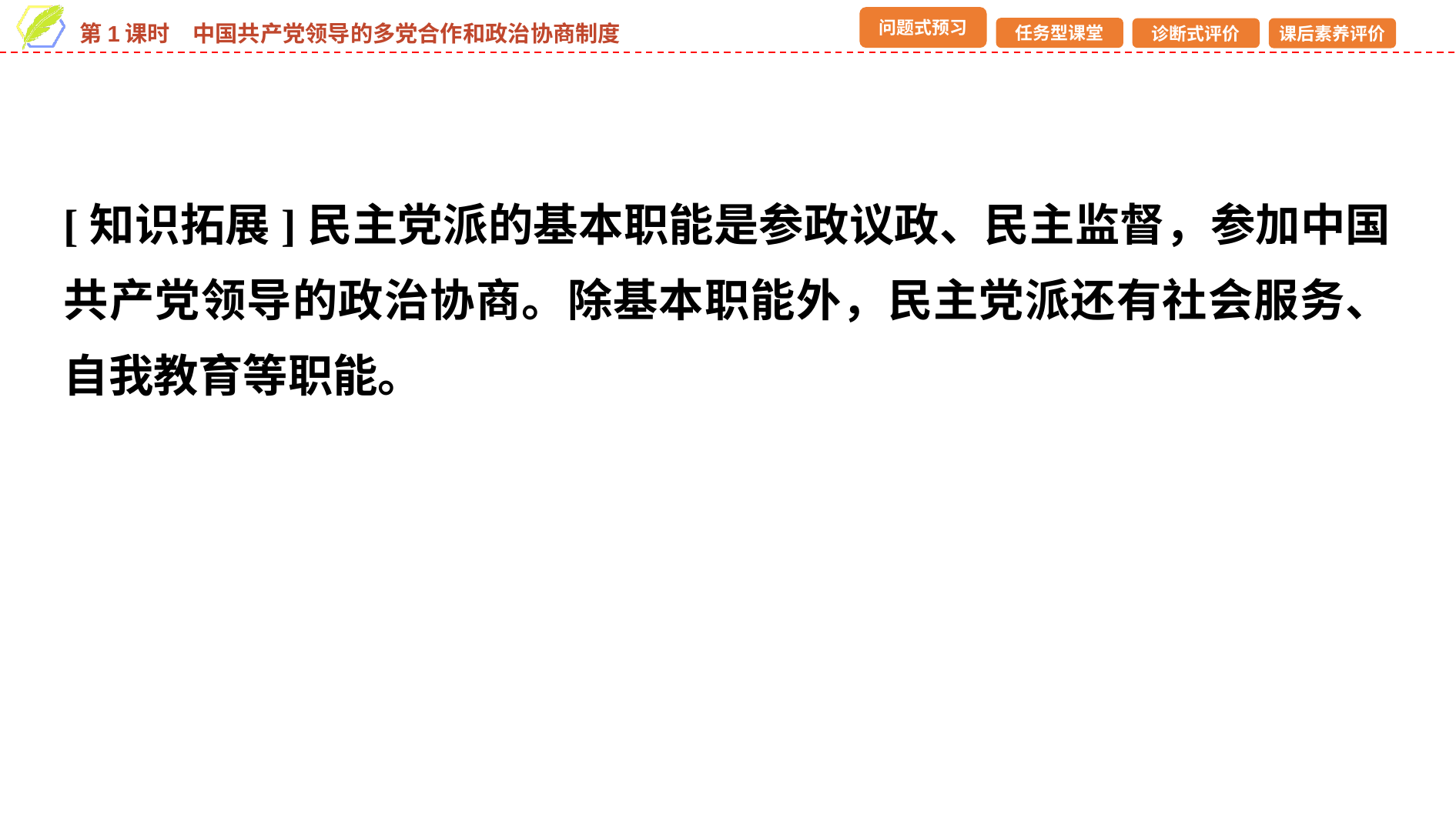

[知识拓展]民主党派的基本职能是参政议政、民主监督，参加中国共产党领导的政治协商。除基本职能外，民主党派还有社会服务、自我教育等职能。